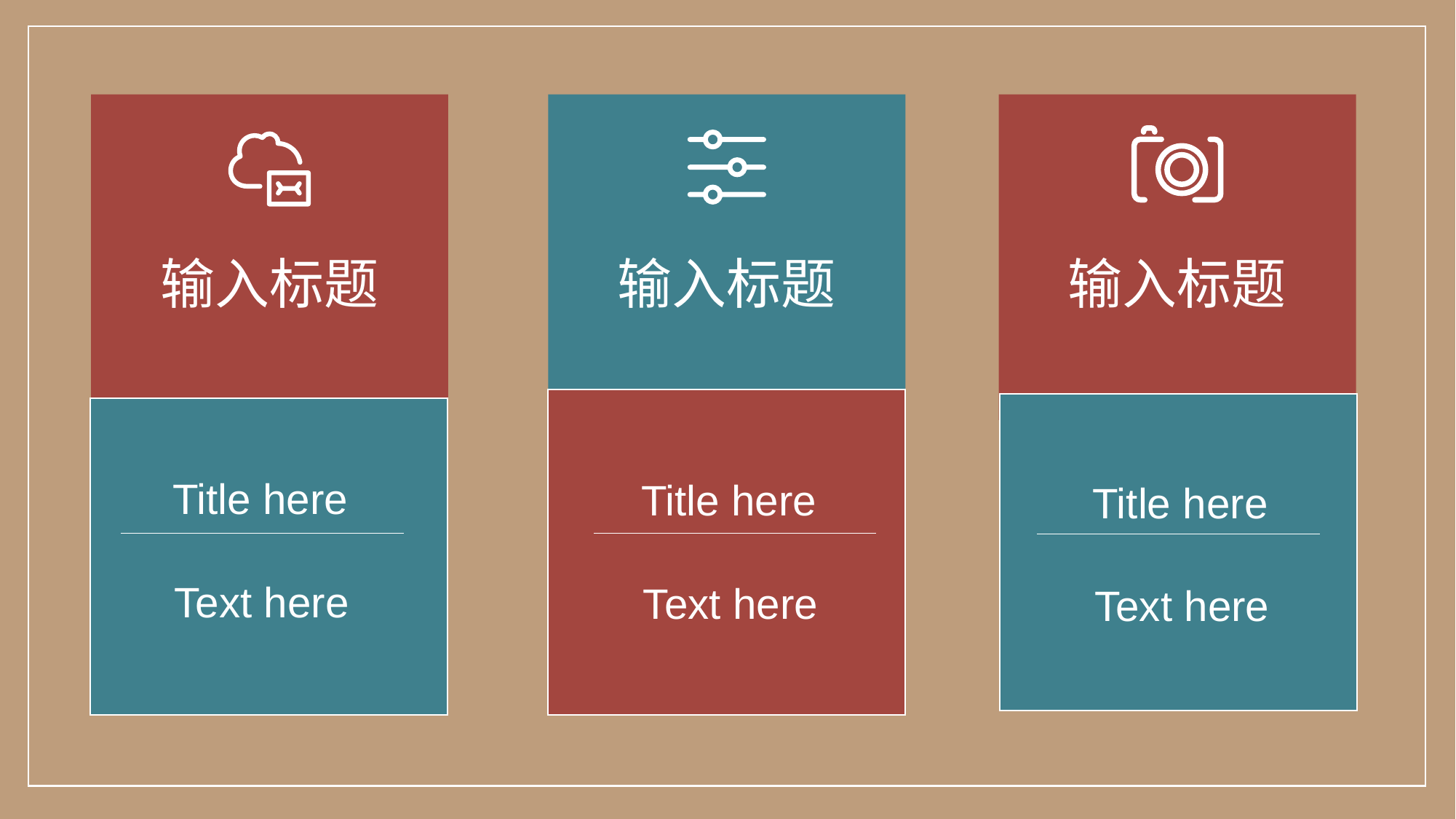

输入标题
输入标题
输入标题

Title here
Title here
Title here
Text here
Text here
Text here